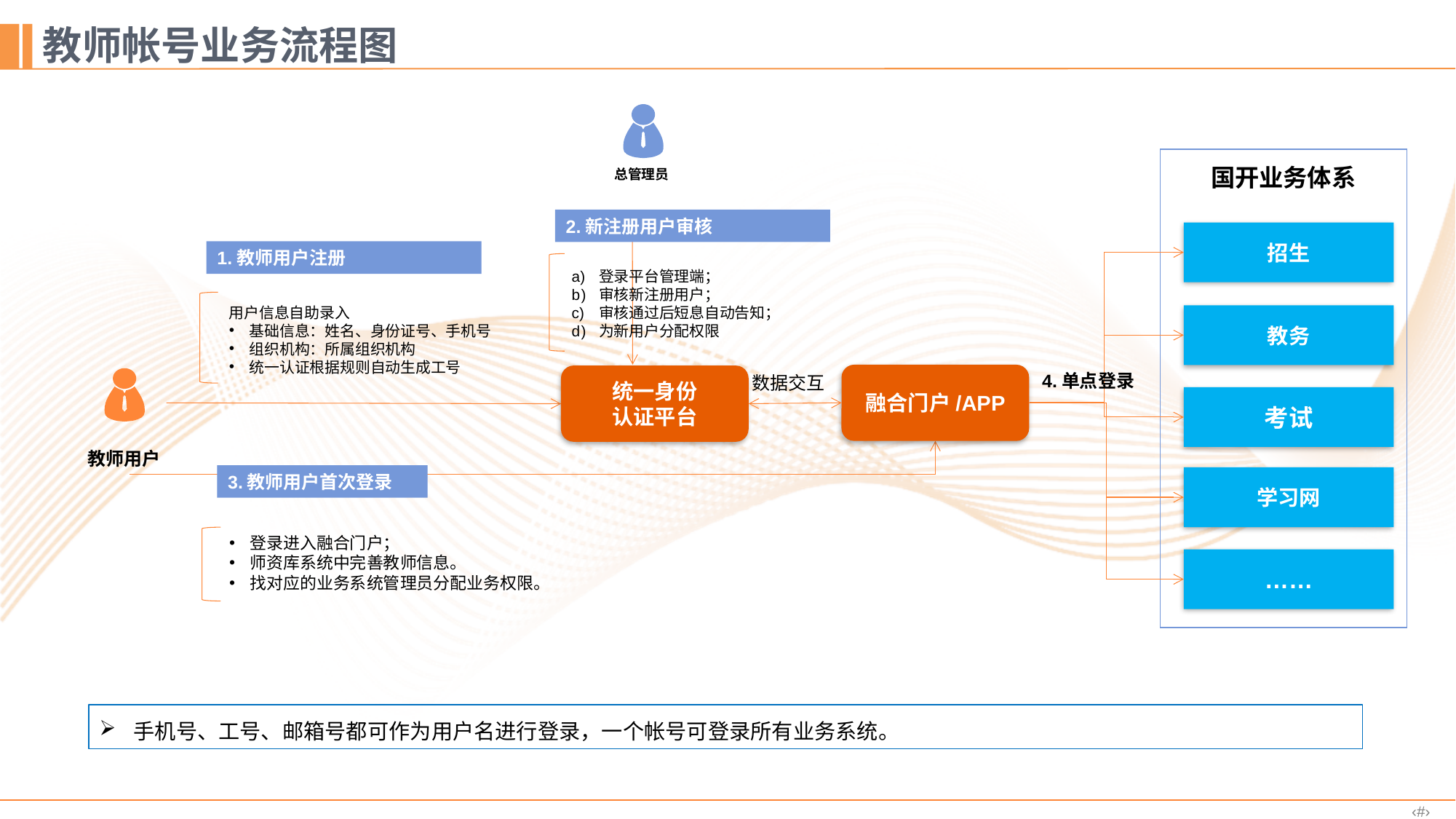

# 教师帐号业务流程图

国开业务体系
2.新注册用户审核
招生
1.教师用户注册

登录平台管理端；
审核新注册用户；
审核通过后短息自动告知；
为新用户分配权限

用户信息自助录入
基础信息：姓名、身份证号、手机号
组织机构：所属组织机构
统一认证根据规则自动生成工号
教务
4.单点登录
融合门户/APP
统一身份
认证平台
数据交互
考试
教师用户
3.教师用户首次登录
学习网

登录进入融合门户；
师资库系统中完善教师信息。
找对应的业务系统管理员分配业务权限。
……
手机号、工号、邮箱号都可作为用户名进行登录，一个帐号可登录所有业务系统。
总管理员